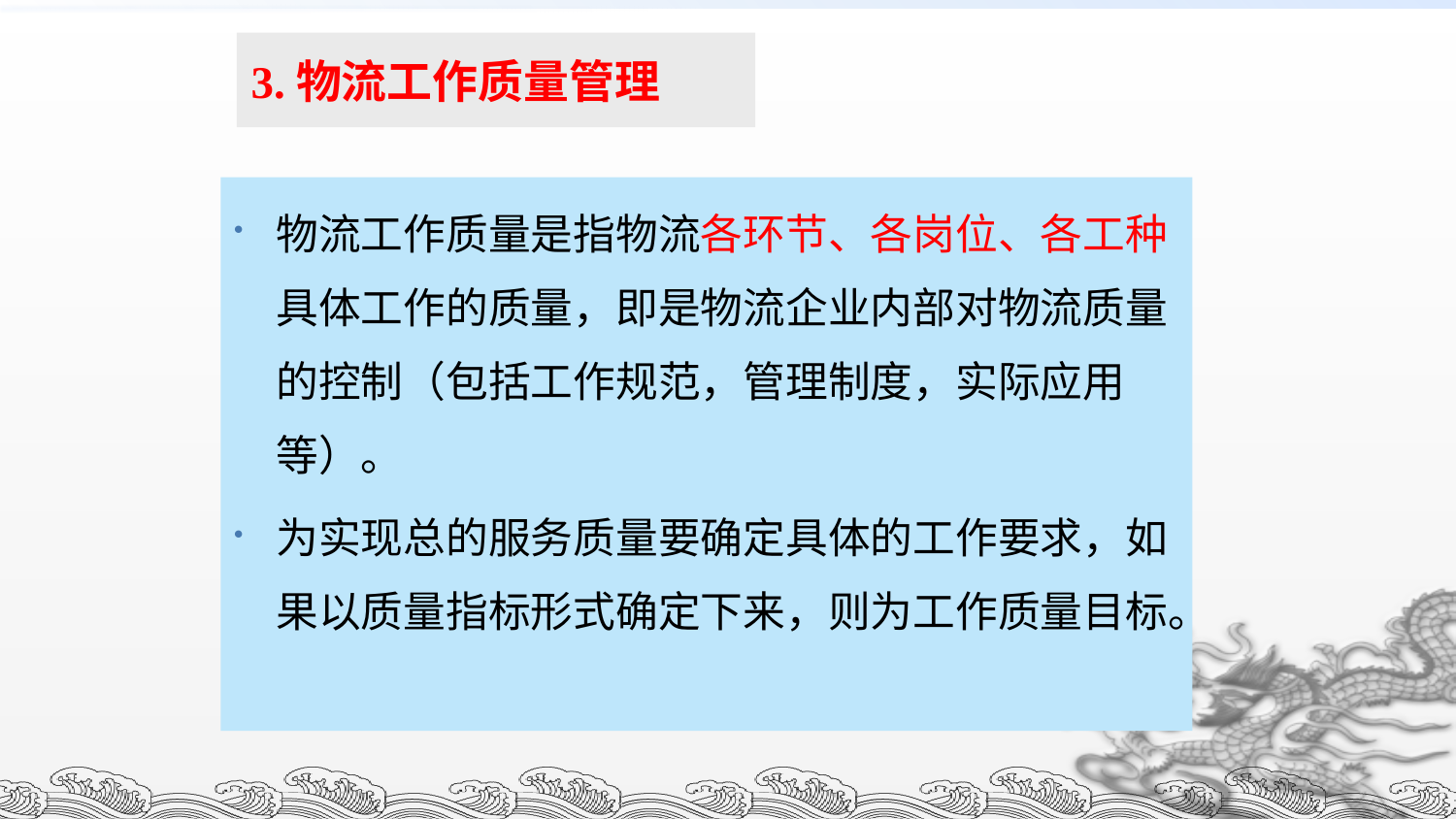

3.物流工作质量管理
物流工作质量是指物流各环节、各岗位、各工种具体工作的质量，即是物流企业内部对物流质量的控制（包括工作规范，管理制度，实际应用等）。
为实现总的服务质量要确定具体的工作要求，如果以质量指标形式确定下来，则为工作质量目标。